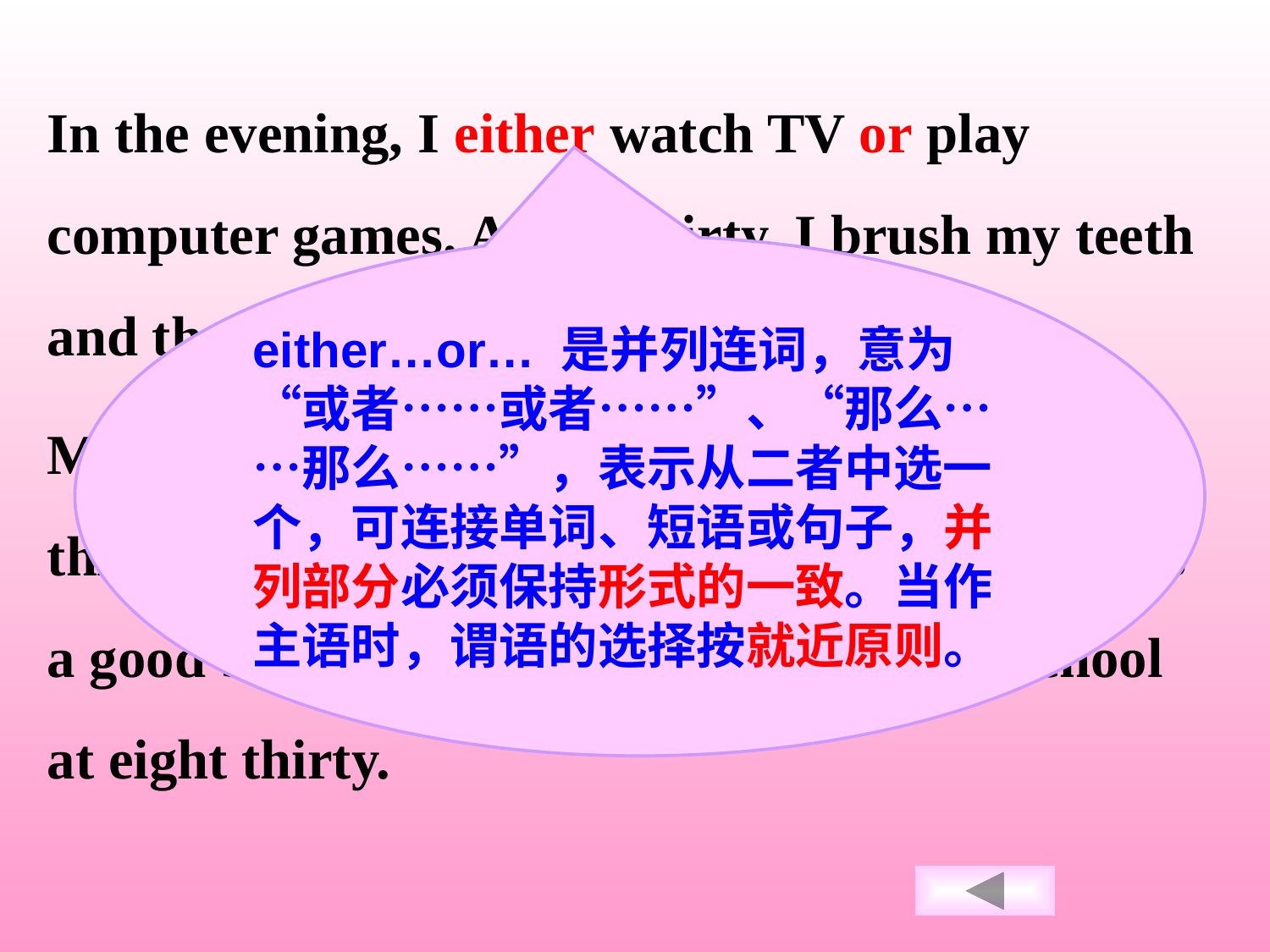

In the evening, I either watch TV or play computer games. At ten thirty, I brush my teeth and then I go to bed.
Mary is my sister. She usually gets up at six thirty. Then she always takes a shower and eats a good breakfast. After that, she goes to school at eight thirty.
either…or… 是并列连词，意为“或者……或者……”、“那么……那么……”，表示从二者中选一个，可连接单词、短语或句子，并列部分必须保持形式的一致。当作主语时，谓语的选择按就近原则。